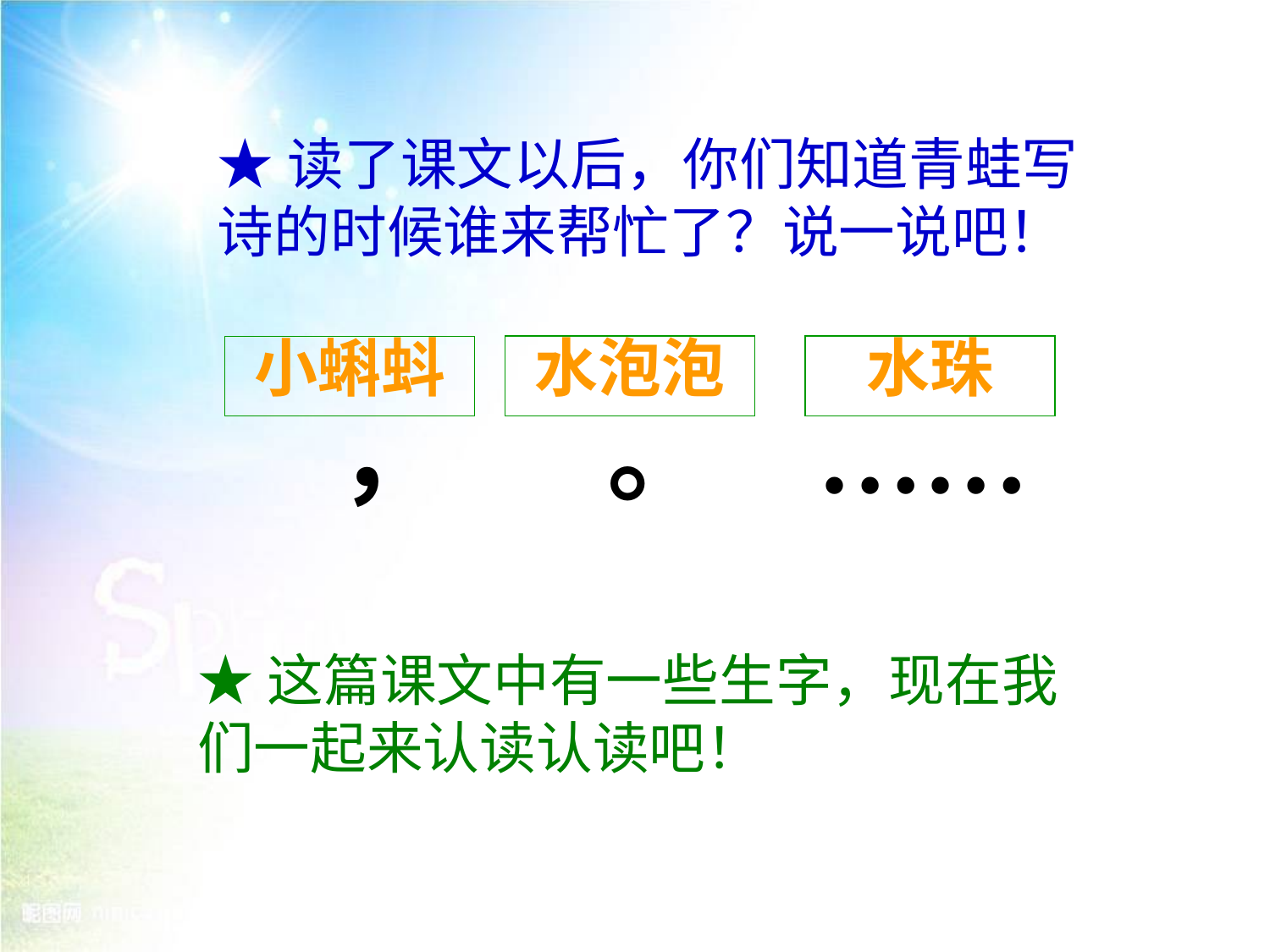

# ★读了课文以后，你们知道青蛙写诗的时候谁来帮忙了？说一说吧！
小蝌蚪
水泡泡
水珠
，
。
……
★这篇课文中有一些生字，现在我们一起来认读认读吧！